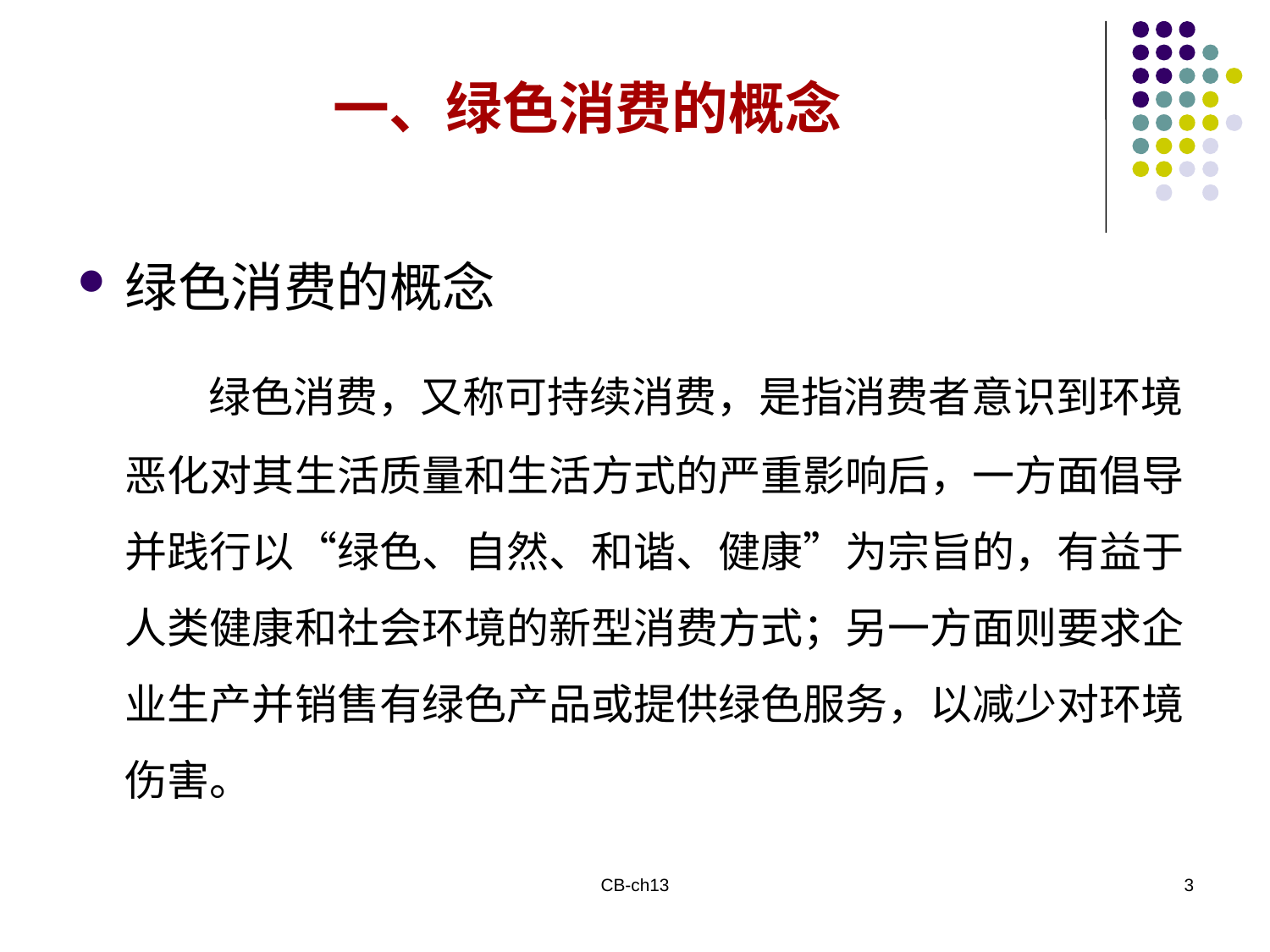

一、绿色消费的概念
绿色消费的概念
          绿色消费，又称可持续消费，是指消费者意识到环境恶化对其生活质量和生活方式的严重影响后，一方面倡导并践行以“绿色、自然、和谐、健康”为宗旨的，有益于人类健康和社会环境的新型消费方式；另一方面则要求企业生产并销售有绿色产品或提供绿色服务，以减少对环境伤害。

CB-ch13
3